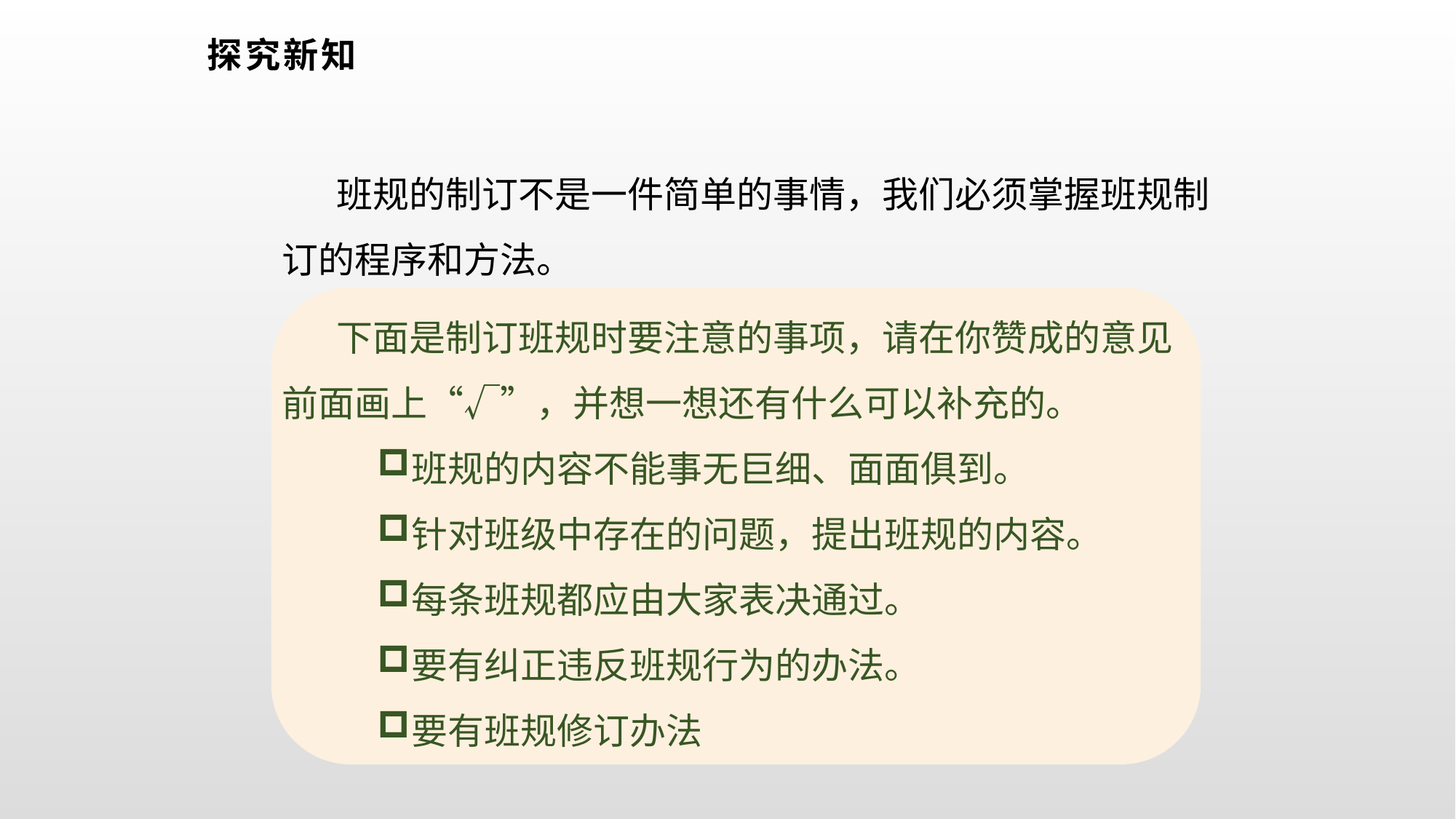

# 探究新知
班规的制订不是一件简单的事情，我们必须掌握班规制订的程序和方法。

下面是制订班规时要注意的事项，请在你赞成的意见前面画上“√”，并想一想还有什么可以补充的。
班规的内容不能事无巨细、面面俱到。
针对班级中存在的问题，提出班规的内容。
每条班规都应由大家表决通过。
要有纠正违反班规行为的办法。
要有班规修订办法